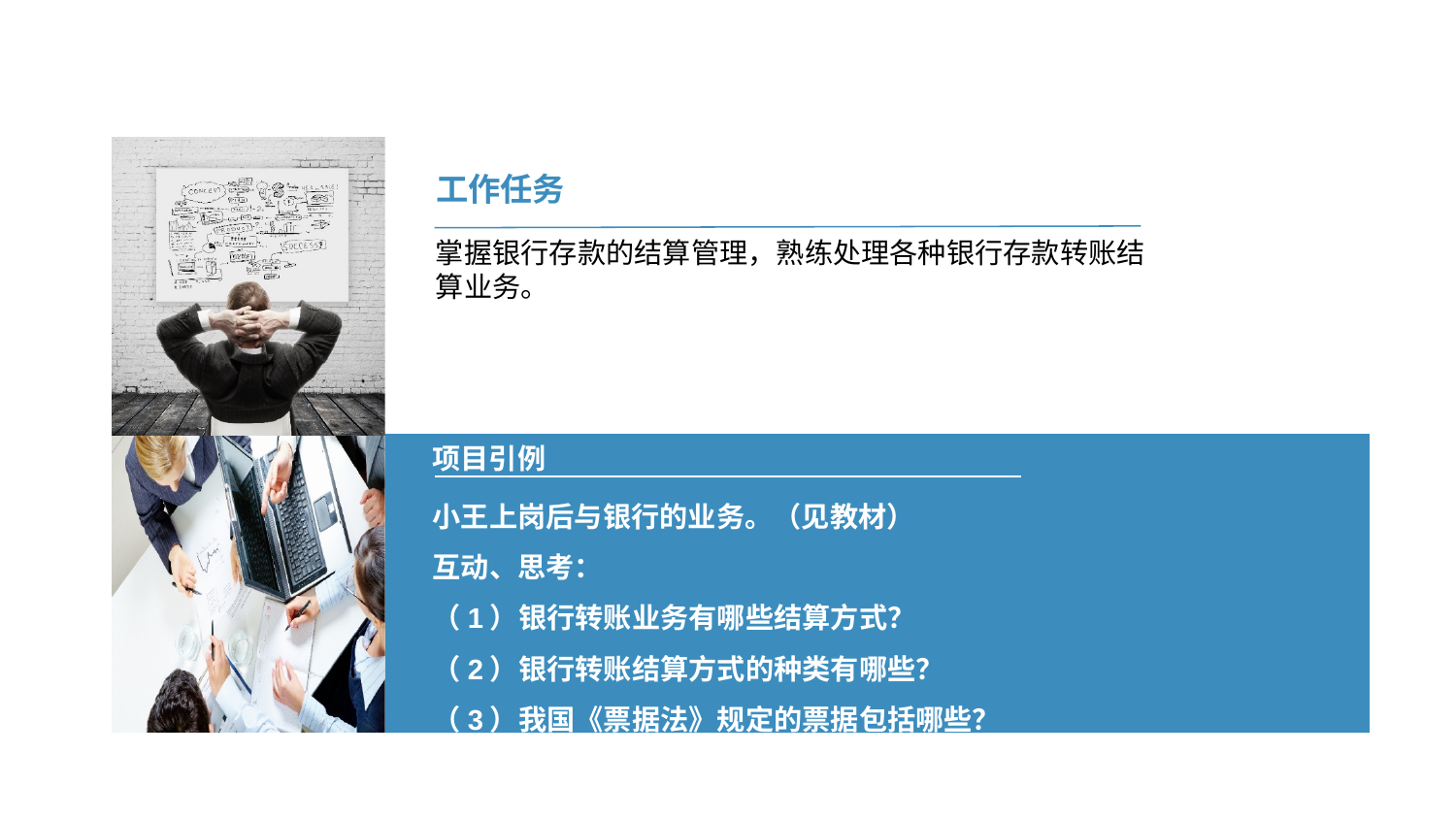

工作任务
掌握银行存款的结算管理，熟练处理各种银行存款转账结算业务。

项目引例
小王上岗后与银行的业务。（见教材）
互动、思考：
（1）银行转账业务有哪些结算方式？
（2）银行转账结算方式的种类有哪些？
（3）我国《票据法》规定的票据包括哪些？